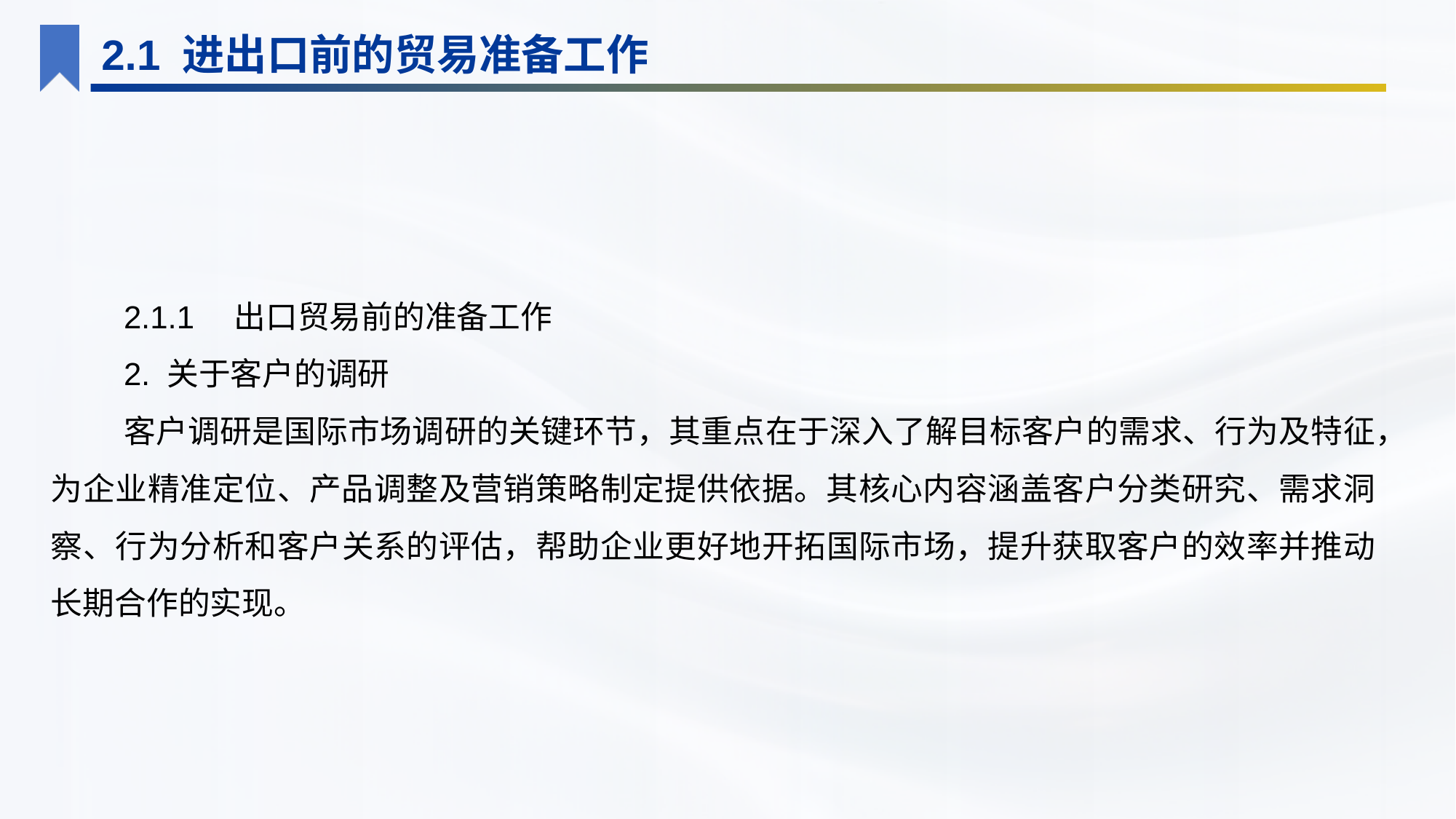

2.1 进出口前的贸易准备工作
2.1.1　出口贸易前的准备工作
2. 关于客户的调研
客户调研是国际市场调研的关键环节，其重点在于深入了解目标客户的需求、行为及特征，为企业精准定位、产品调整及营销策略制定提供依据。其核心内容涵盖客户分类研究、需求洞察、行为分析和客户关系的评估，帮助企业更好地开拓国际市场，提升获取客户的效率并推动长期合作的实现。